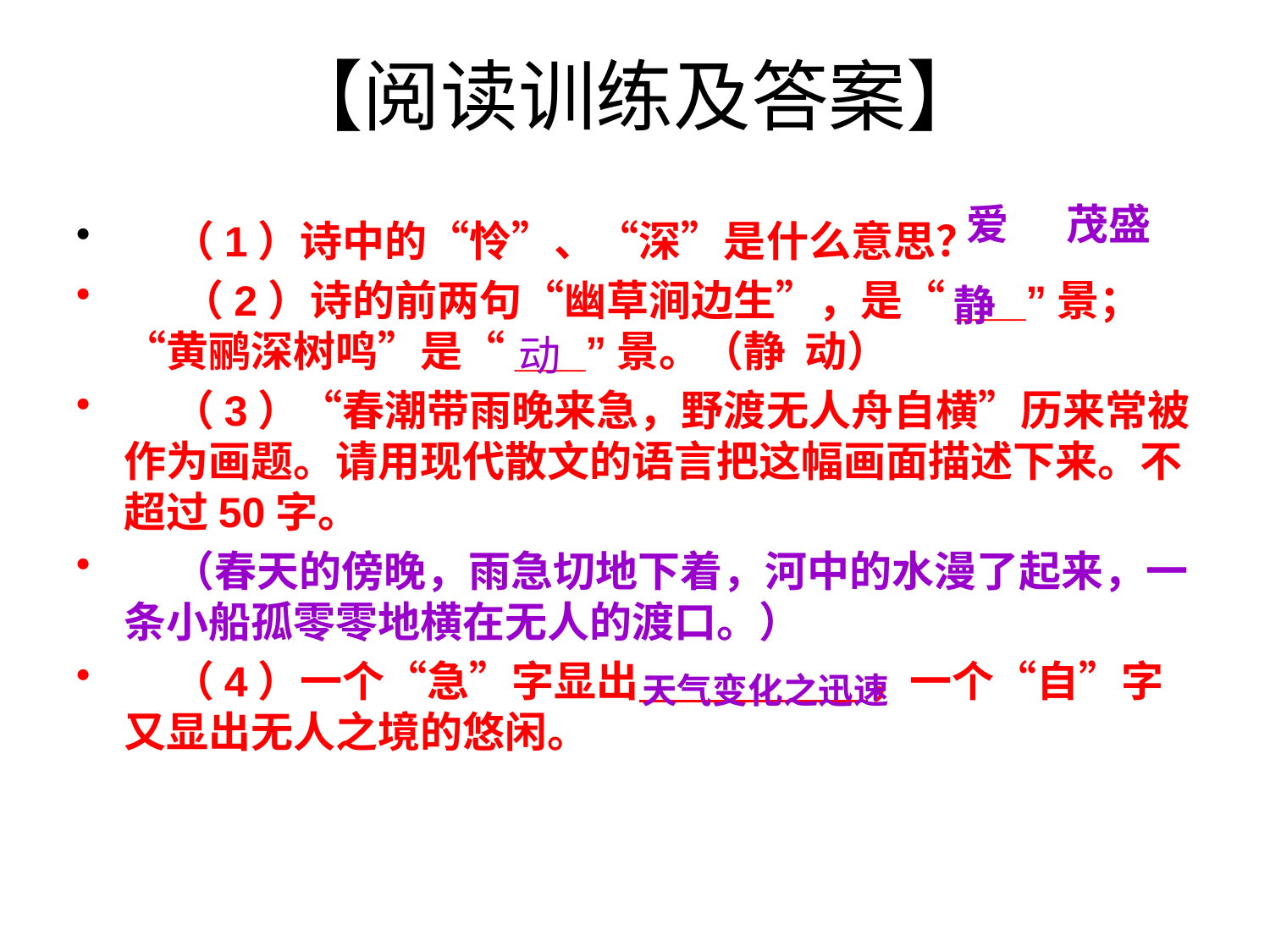

# 【阅读训练及答案】

    （1）诗中的“怜”、“深”是什么意思？
     （2）诗的前两句“幽草涧边生”，是“___”景；“黄鹂深树鸣”是“___”景。（静  动）
    （3）“春潮带雨晚来急，野渡无人舟自横”历来常被作为画题。请用现代散文的语言把这幅画面描述下来。不超过50字。
    （春天的傍晚，雨急切地下着，河中的水漫了起来，一条小船孤零零地横在无人的渡口。）
    （4）一个“急”字显出                        ，一个“自”字又显出无人之境的悠闲。

爱      茂盛
 静
动
天气变化之迅速